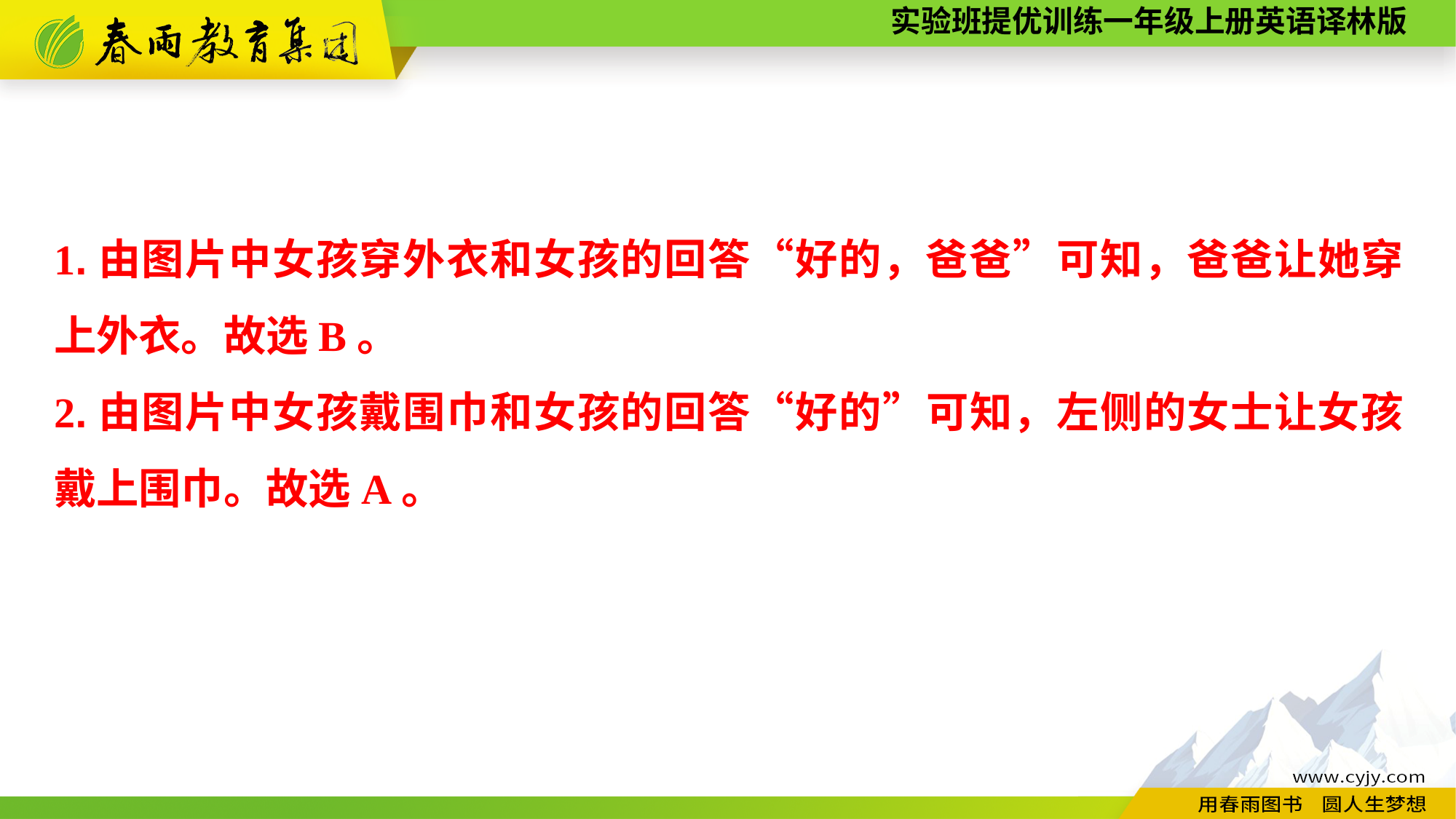

1.由图片中女孩穿外衣和女孩的回答“好的，爸爸”可知，爸爸让她穿上外衣。故选B。
2.由图片中女孩戴围巾和女孩的回答“好的”可知，左侧的女士让女孩戴上围巾。故选A。